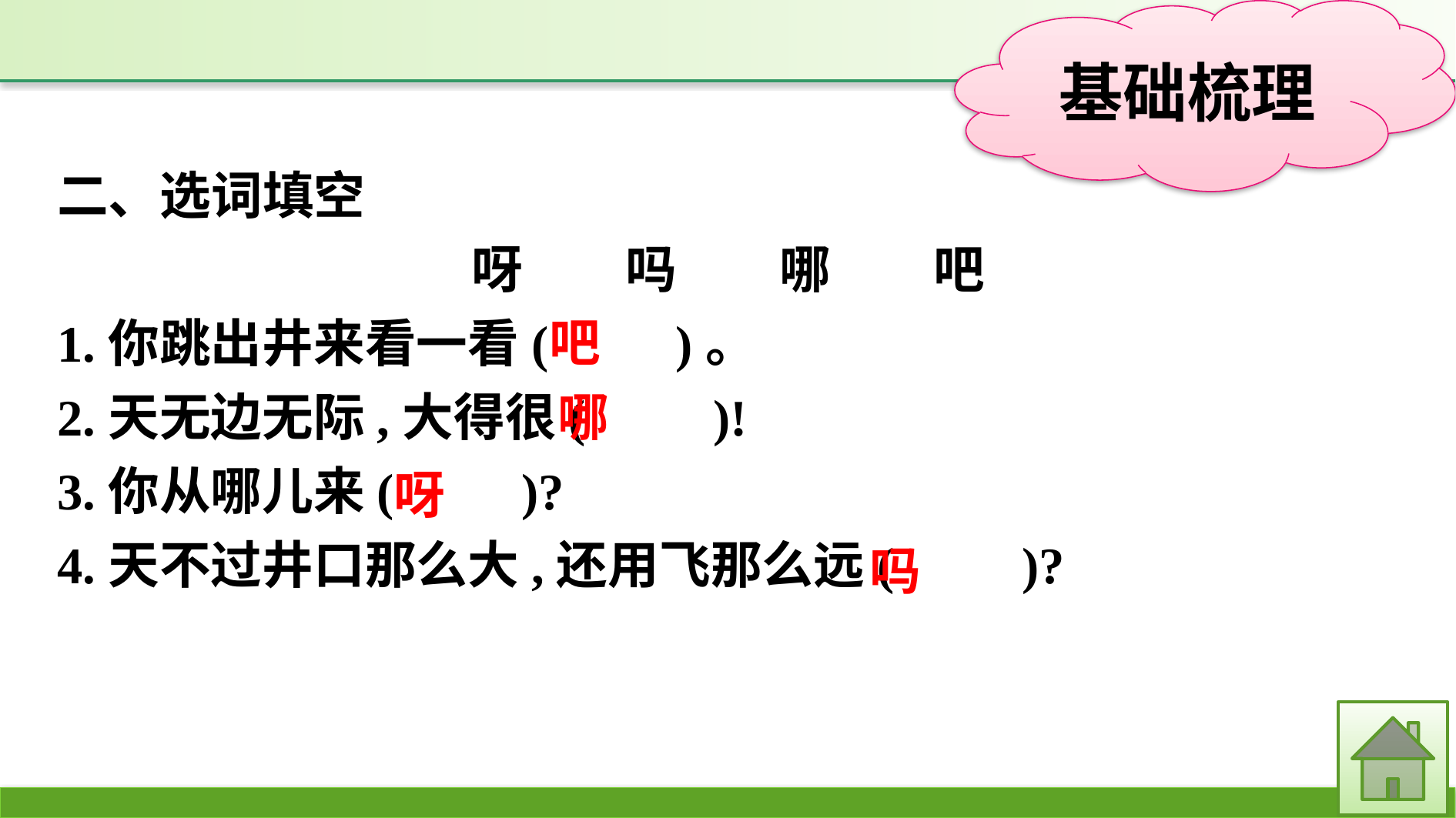

二、选词填空
呀　　吗　　哪　　吧
1.你跳出井来看一看(　　)。
2.天无边无际,大得很(　　)!
3.你从哪儿来(　　)?
4.天不过井口那么大,还用飞那么远(　　)?
吧
哪
呀
吗